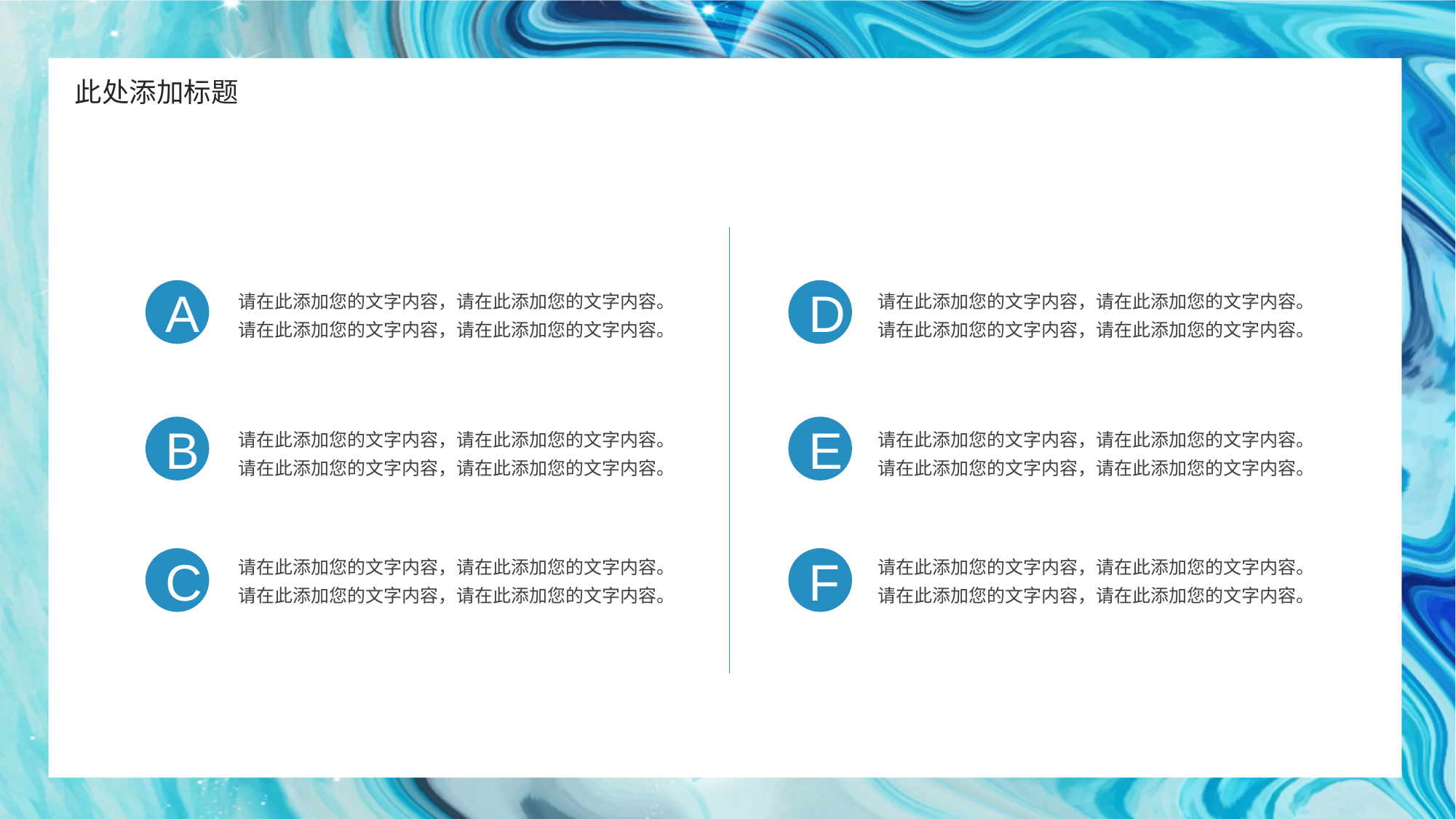

此处添加标题
请在此添加您的文字内容，请在此添加您的文字内容。请在此添加您的文字内容，请在此添加您的文字内容。
请在此添加您的文字内容，请在此添加您的文字内容。请在此添加您的文字内容，请在此添加您的文字内容。
A
D
请在此添加您的文字内容，请在此添加您的文字内容。请在此添加您的文字内容，请在此添加您的文字内容。
请在此添加您的文字内容，请在此添加您的文字内容。请在此添加您的文字内容，请在此添加您的文字内容。
B
E
请在此添加您的文字内容，请在此添加您的文字内容。请在此添加您的文字内容，请在此添加您的文字内容。
请在此添加您的文字内容，请在此添加您的文字内容。请在此添加您的文字内容，请在此添加您的文字内容。
C
F